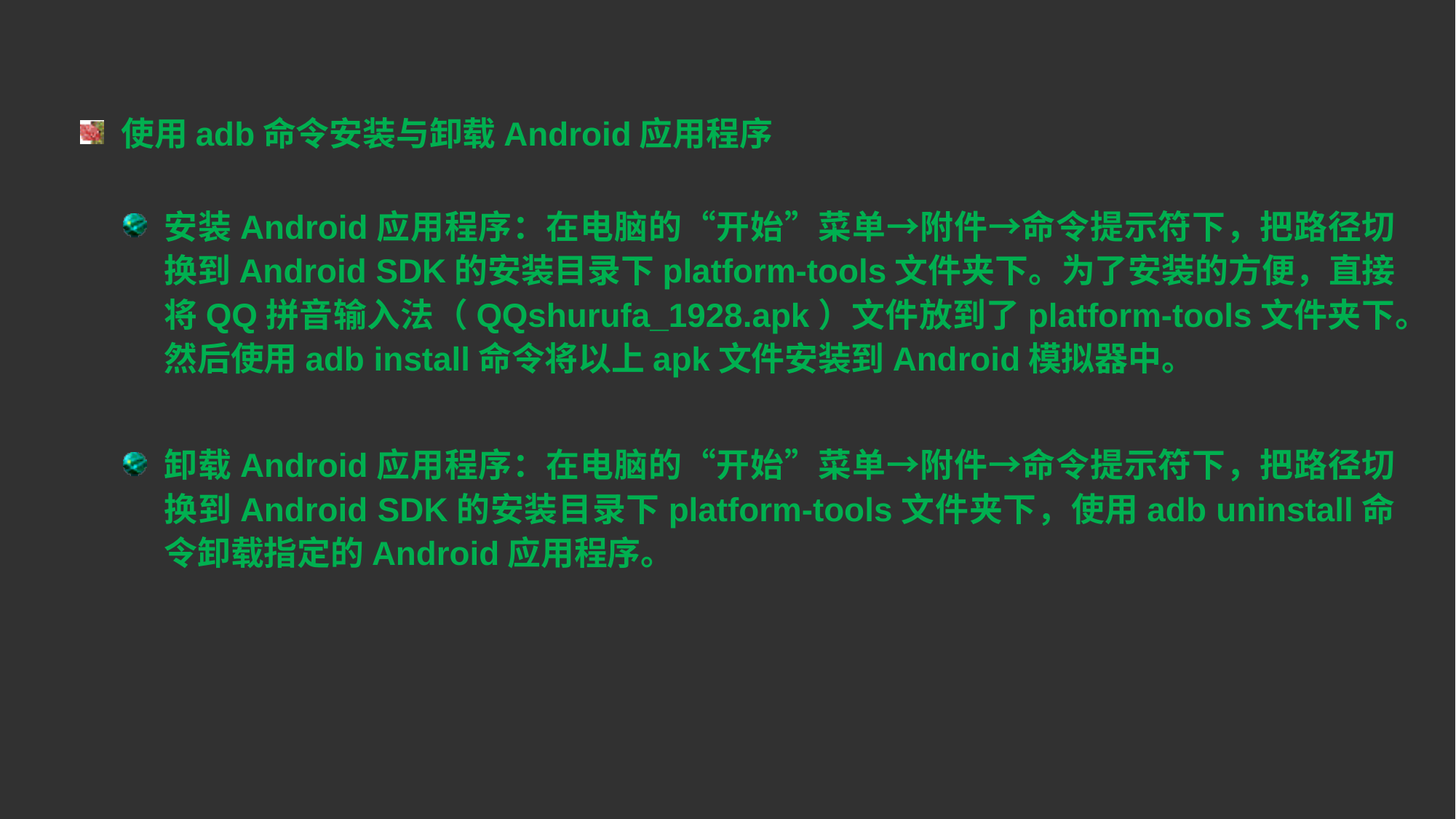

使用adb命令安装与卸载Android应用程序

安装Android应用程序：在电脑的“开始”菜单→附件→命令提示符下，把路径切换到Android SDK的安装目录下platform-tools文件夹下。为了安装的方便，直接将QQ拼音输入法（QQshurufa_1928.apk）文件放到了platform-tools文件夹下。然后使用adb install命令将以上apk文件安装到Android模拟器中。

卸载Android应用程序：在电脑的“开始”菜单→附件→命令提示符下，把路径切换到Android SDK的安装目录下platform-tools文件夹下，使用adb uninstall命令卸载指定的Android应用程序。